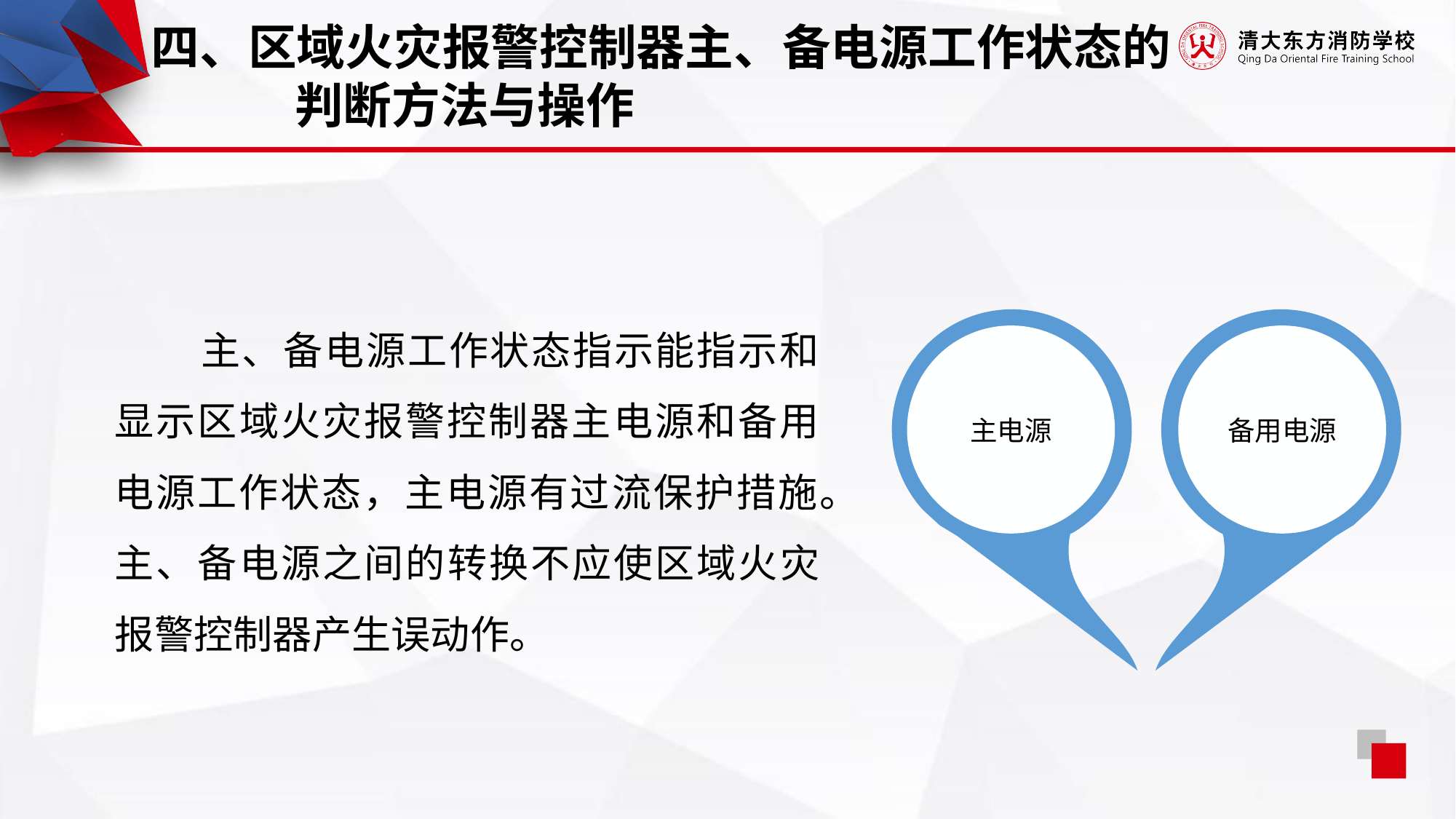

四、区域火灾报警控制器主、备电源工作状态的              判断方法与操作

主、备电源工作状态指示能指示和显示区域火灾报警控制器主电源和备用电源工作状态，主电源有过流保护措施。主、备电源之间的转换不应使区域火灾报警控制器产生误动作。
主电源

备用电源